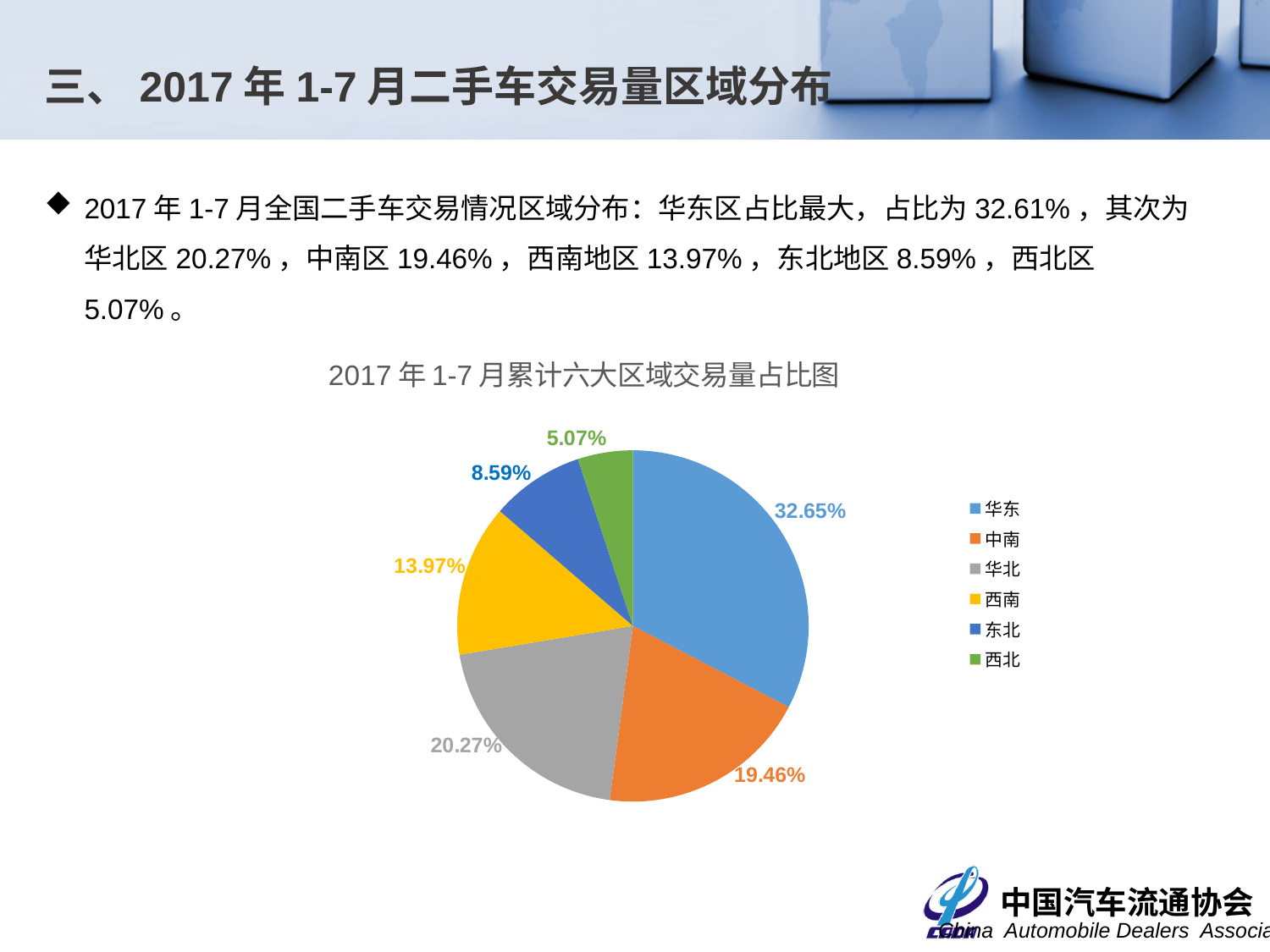

三、2017年1-7月二手车交易量区域分布
2017年1-7月全国二手车交易情况区域分布：华东区占比最大，占比为32.61%，其次为华北区20.27%，中南区19.46%，西南地区13.97%，东北地区8.59%，西北区5.07%。

### Chart: 2017年1-7月累计六大区域交易量占比图

| Category |  |
|---|---|
| 华东 | 0.3265126987826611 |
| 中南 | 0.1945763431565015 |
| 华北 | 0.20265851654963687 |
| 西南 | 0.1396518088457936 |
| 东北 | 0.08590010647752405 |
| 西北 | 0.050700526187885314 |